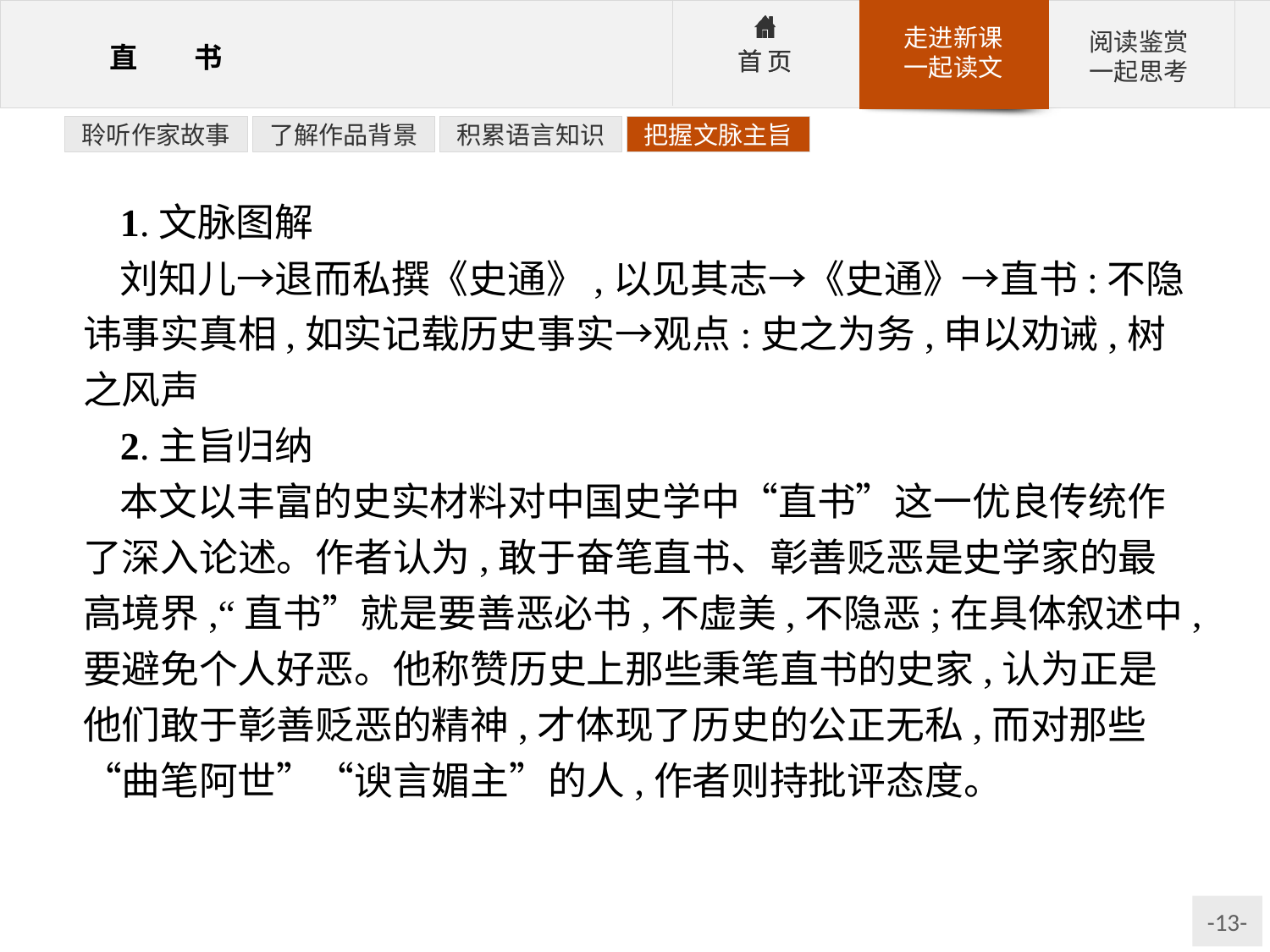

聆听作家故事
了解作品背景
积累语言知识
把握文脉主旨
1.文脉图解
刘知儿→退而私撰《史通》,以见其志→《史通》→直书:不隐讳事实真相,如实记载历史事实→观点:史之为务,申以劝诫,树之风声
2.主旨归纳
本文以丰富的史实材料对中国史学中“直书”这一优良传统作了深入论述。作者认为,敢于奋笔直书、彰善贬恶是史学家的最高境界,“直书”就是要善恶必书,不虚美,不隐恶;在具体叙述中,要避免个人好恶。他称赞历史上那些秉笔直书的史家,认为正是他们敢于彰善贬恶的精神,才体现了历史的公正无私,而对那些“曲笔阿世”“谀言媚主”的人,作者则持批评态度。